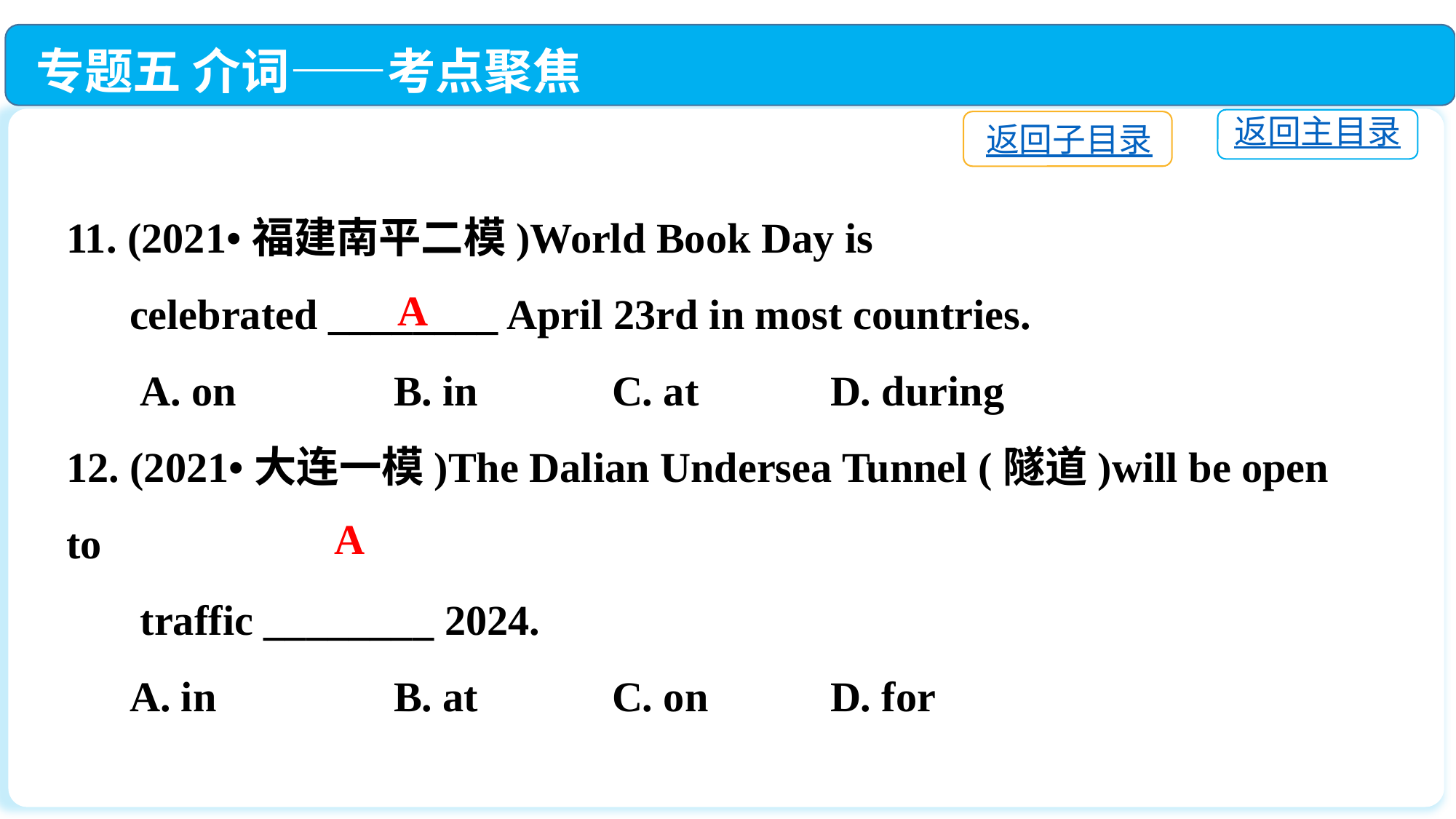

专题五 介词——考点聚焦

返回主目录

返回子目录
11. (2021•福建南平二模)World Book Day is
      celebrated ________ April 23rd in most countries.
       A. on　　 	B. in		C. at　　 	D. during
12. (2021•大连一模)The Dalian Undersea Tunnel (隧道)will be open to
       traffic ________ 2024.
      A. in		B. at		C. on		D. for

A
A